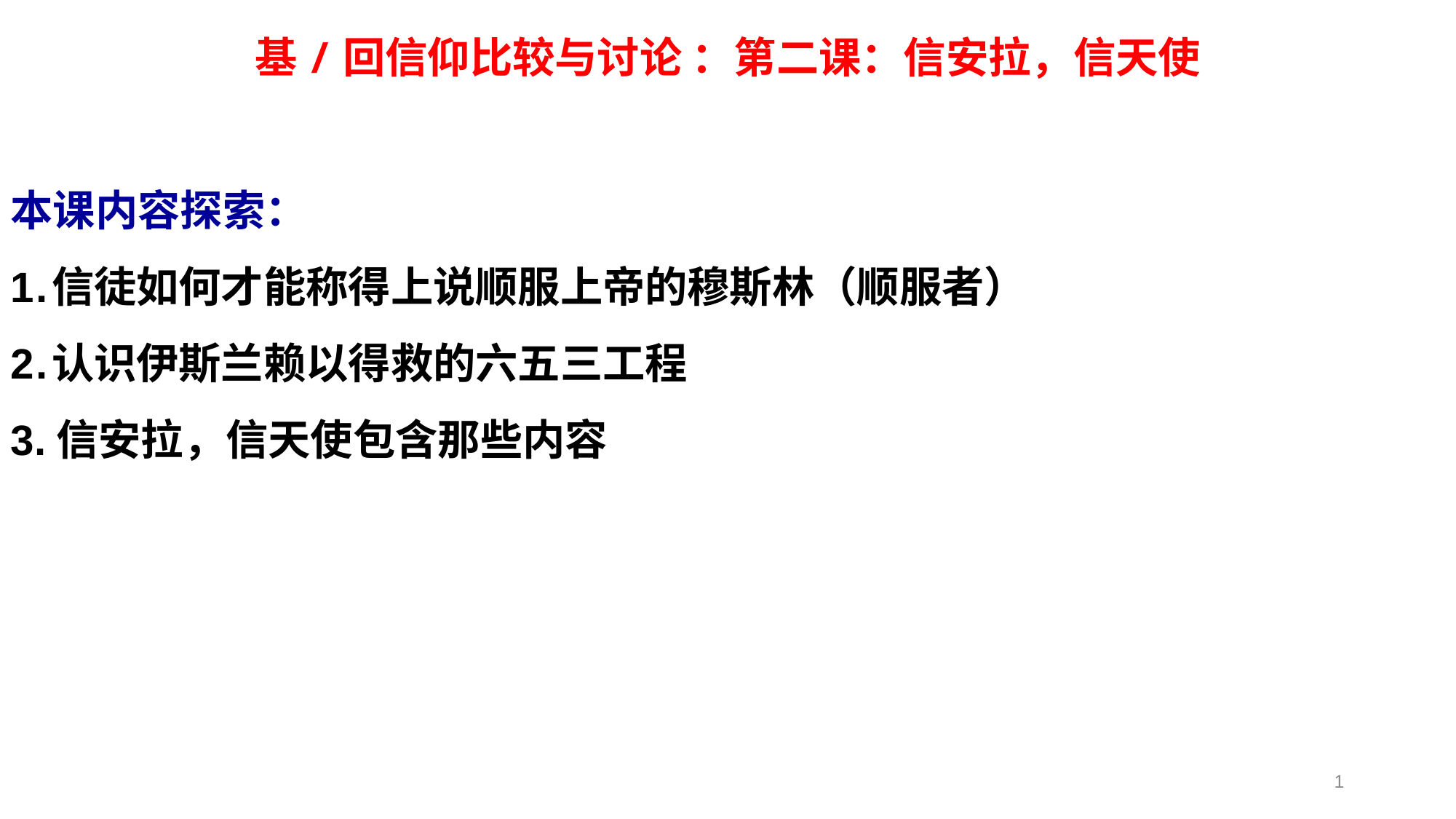

基/回信仰比较与讨论 ：第二课：信安拉，信天使

本课内容探索：
信徒如何才能称得上说顺服上帝的穆斯林（顺服者）
认识伊斯兰赖以得救的六五三工程
3.信安拉，信天使包含那些内容
1